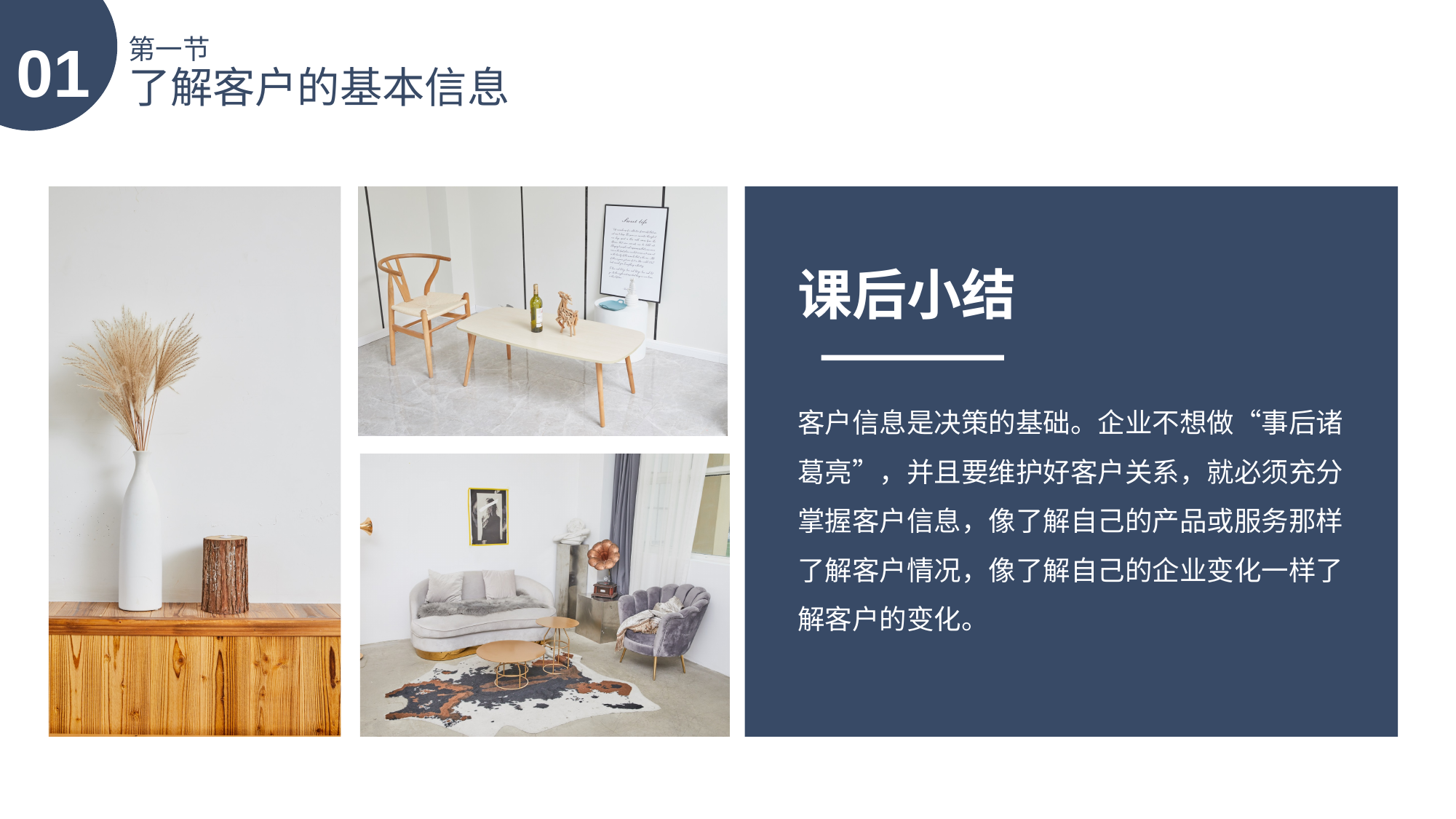

01
第一节
了解客户的基本信息

课后小结

客户信息是决策的基础。企业不想做“事后诸葛亮”，并且要维护好客户关系，就必须充分掌握客户信息，像了解自己的产品或服务那样了解客户情况，像了解自己的企业变化一样了解客户的变化。